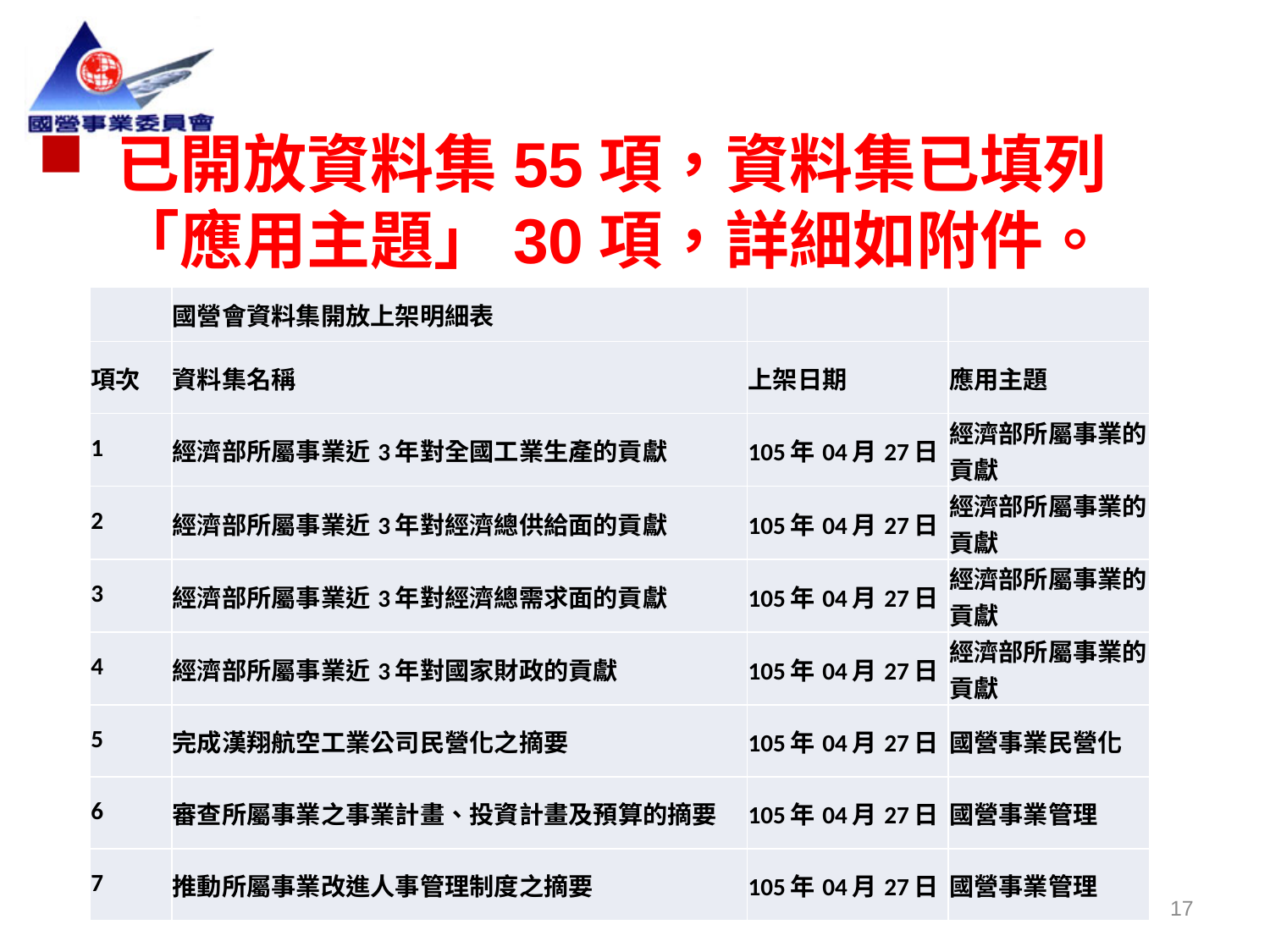

已開放資料集55項，資料集已填列「應用主題」30項，詳細如附件。

|  | 國營會資料集開放上架明細表 |  |  |
| --- | --- | --- | --- |
| 項次 | 資料集名稱 | 上架日期 | 應用主題 |
| 1 | 經濟部所屬事業近3年對全國工業生產的貢獻 | 105年04月27日 | 經濟部所屬事業的貢獻 |
| 2 | 經濟部所屬事業近3年對經濟總供給面的貢獻 | 105年04月27日 | 經濟部所屬事業的貢獻 |
| 3 | 經濟部所屬事業近3年對經濟總需求面的貢獻 | 105年04月27日 | 經濟部所屬事業的貢獻 |
| 4 | 經濟部所屬事業近3年對國家財政的貢獻 | 105年04月27日 | 經濟部所屬事業的貢獻 |
| 5 | 完成漢翔航空工業公司民營化之摘要 | 105年04月27日 | 國營事業民營化 |
| 6 | 審查所屬事業之事業計畫、投資計畫及預算的摘要 | 105年04月27日 | 國營事業管理 |
| 7 | 推動所屬事業改進人事管理制度之摘要 | 105年04月27日 | 國營事業管理 |
17